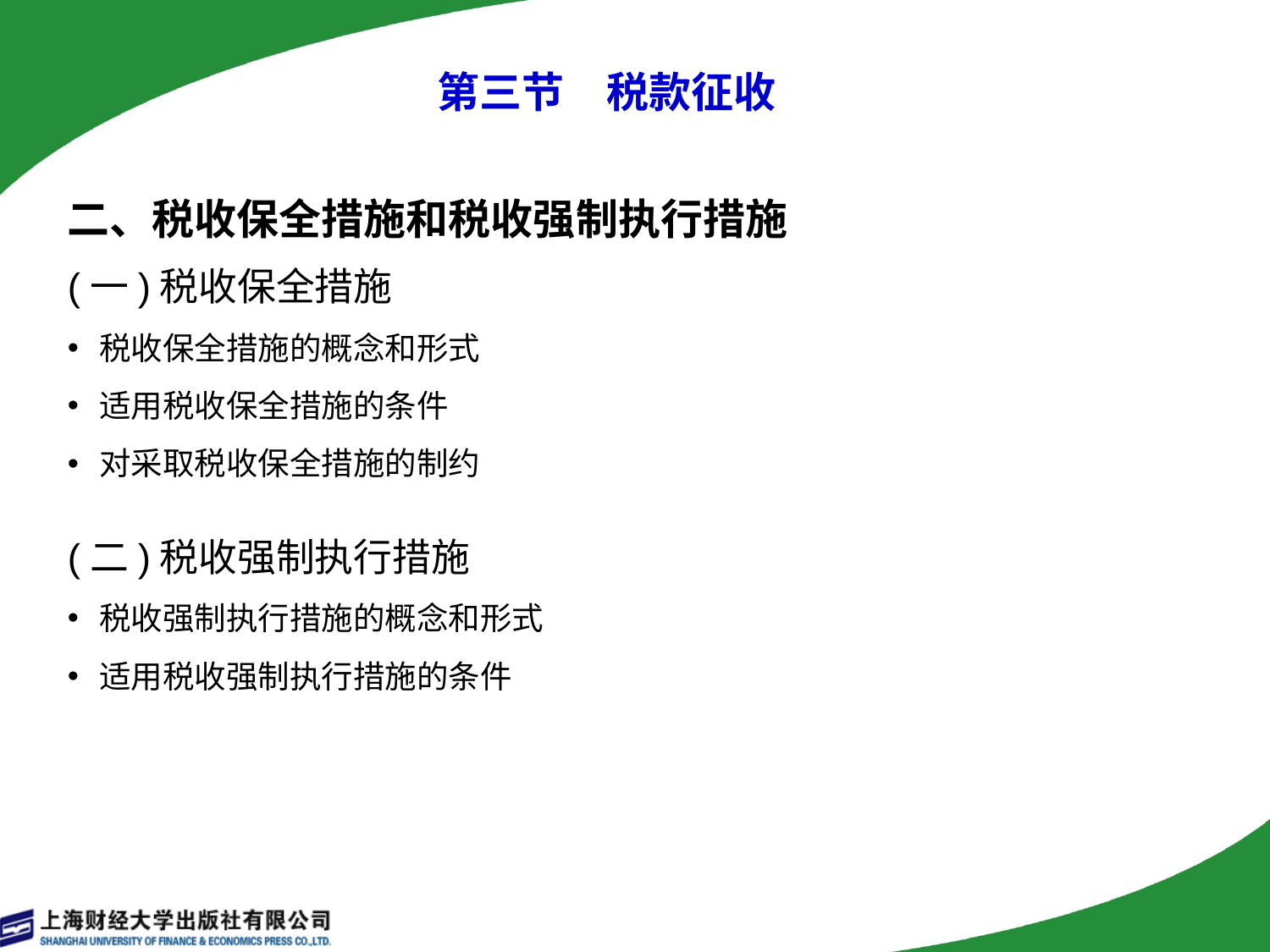

# 第三节　税款征收
二、税收保全措施和税收强制执行措施
(一)税收保全措施
税收保全措施的概念和形式
适用税收保全措施的条件
对采取税收保全措施的制约

(二)税收强制执行措施
税收强制执行措施的概念和形式
适用税收强制执行措施的条件